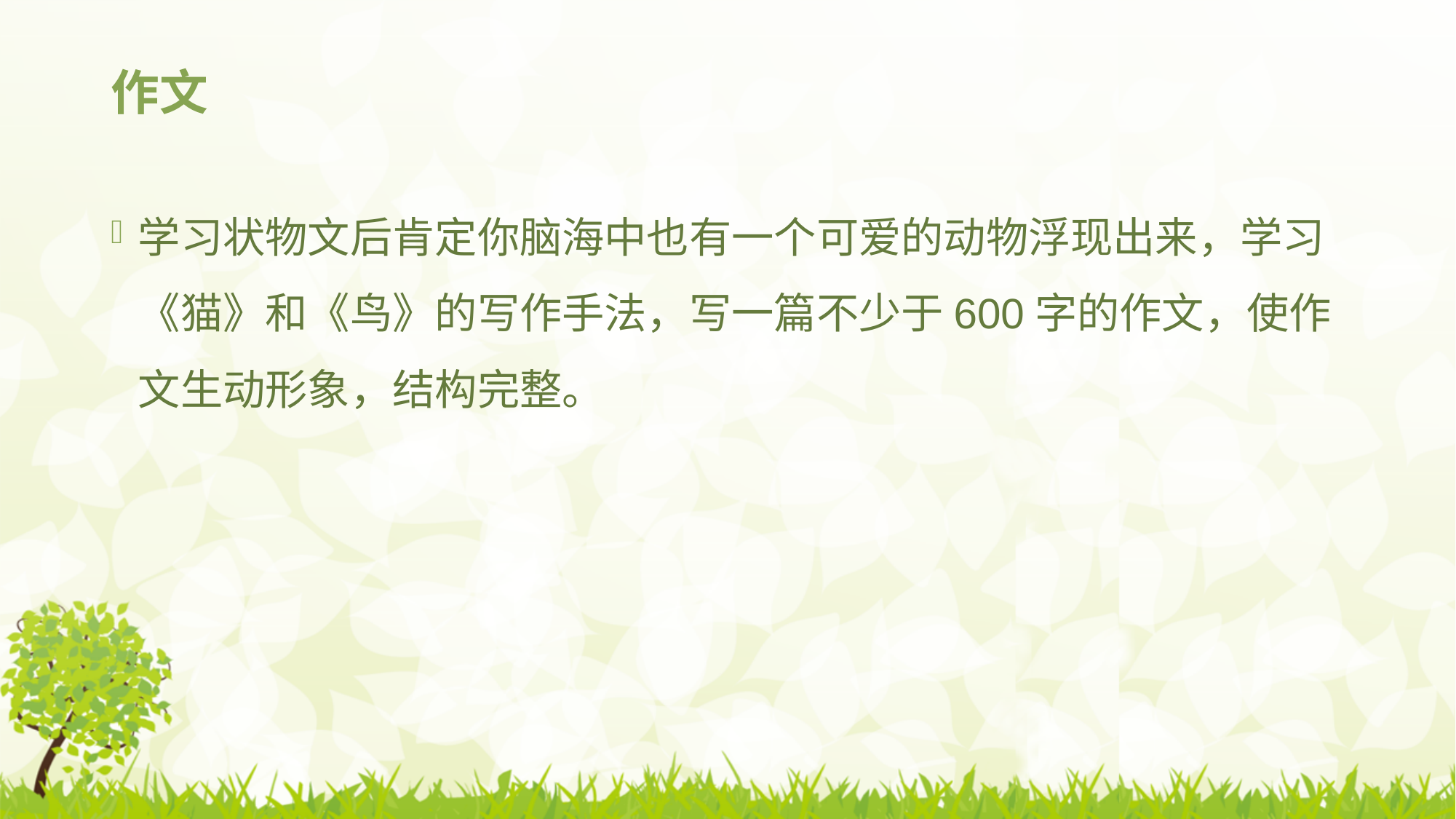

作文
学习状物文后肯定你脑海中也有一个可爱的动物浮现出来，学习《猫》和《鸟》的写作手法，写一篇不少于600字的作文，使作文生动形象，结构完整。